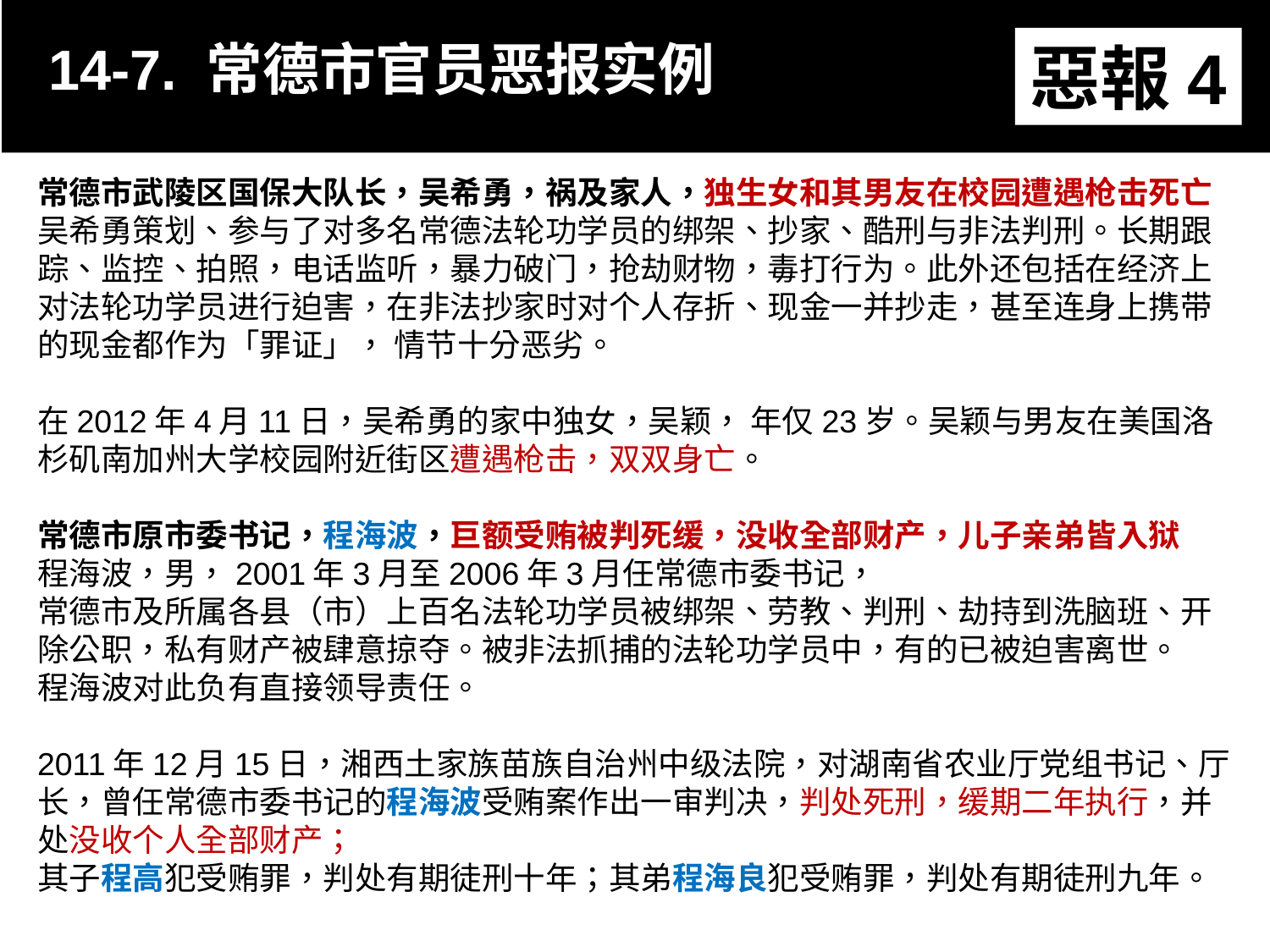

14-7. 常德市官员恶报实例
惡報4
常德市武陵区国保大队长，吴希勇，祸及家人，独生女和其男友在校园遭遇枪击死亡
吴希勇策划、参与了对多名常德法轮功学员的绑架、抄家、酷刑与非法判刑。长期跟踪、监控、拍照，电话监听，暴力破门，抢劫财物，毒打行为。此外还包括在经济上对法轮功学员进行迫害，在非法抄家时对个人存折、现金一并抄走，甚至连身上携带的现金都作为「罪证」， 情节十分恶劣。

在2012年4月11日，吴希勇的家中独女，吴颖， 年仅23岁。吴颖与男友在美国洛杉矶南加州大学校园附近街区遭遇枪击，双双身亡。

常德市原市委书记，程海波，巨额受贿被判死缓，没收全部财产，儿子亲弟皆入狱
程海波，男，2001年3月至2006年3月任常德市委书记，
常德市及所属各县（市）上百名法轮功学员被绑架、劳教、判刑、劫持到洗脑班、开除公职，私有财产被肆意掠夺。被非法抓捕的法轮功学员中，有的已被迫害离世。
程海波对此负有直接领导责任。

2011年12月15日，湘西土家族苗族自治州中级法院，对湖南省农业厅党组书记、厅长，曾任常德市委书记的程海波受贿案作出一审判决，判处死刑，缓期二年执行，并处没收个人全部财产；
其子程高犯受贿罪，判处有期徒刑十年；其弟程海良犯受贿罪，判处有期徒刑九年。